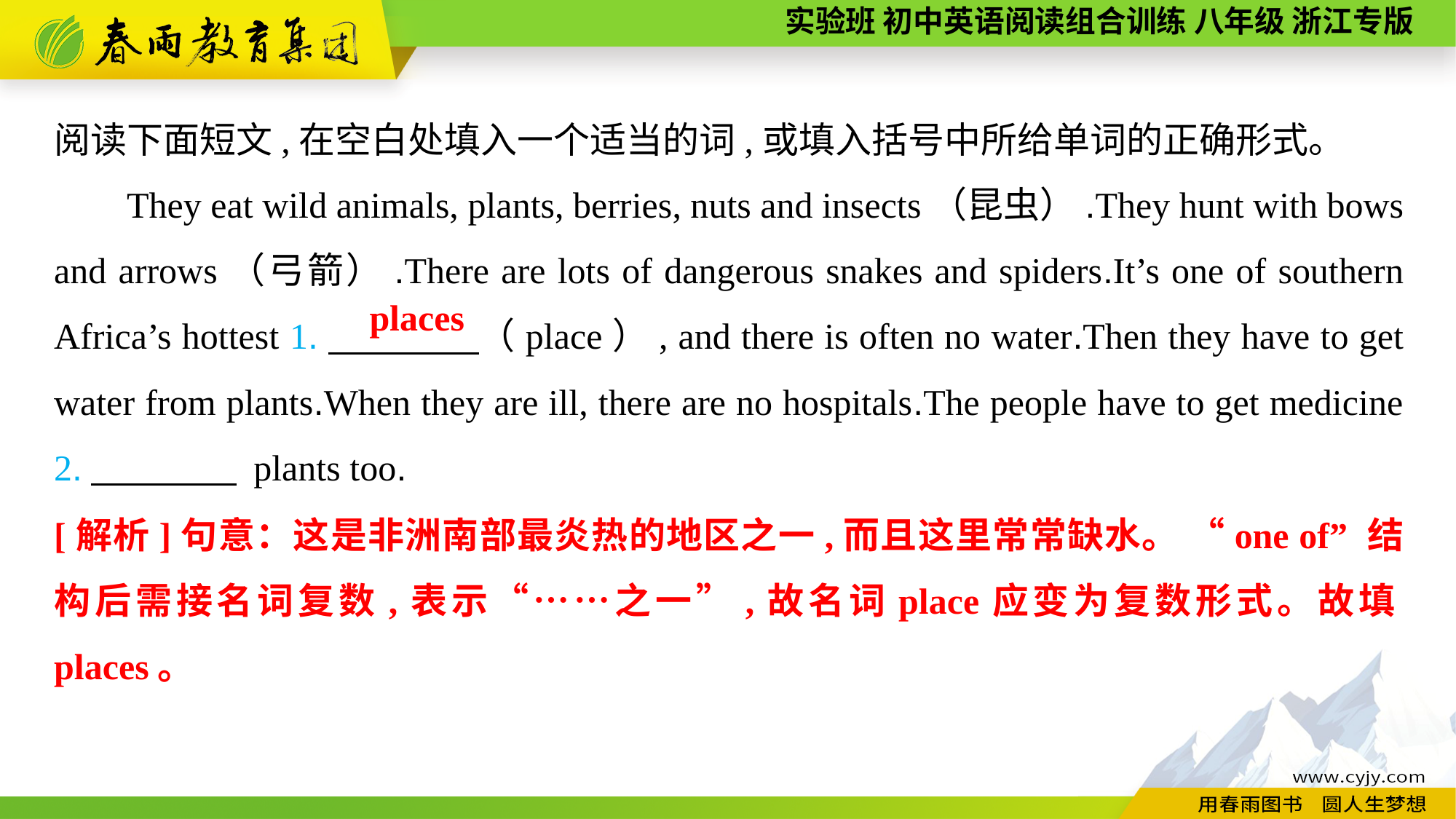

阅读下面短文,在空白处填入一个适当的词,或填入括号中所给单词的正确形式。
They eat wild animals, plants, berries, nuts and insects（昆虫）.They hunt with bows and arrows（弓箭）.There are lots of dangerous snakes and spiders.It’s one of southern Africa’s hottest 1.　　　　（place）, and there is often no water.Then they have to get water from plants.When they are ill, there are no hospitals.The people have to get medicine 2.　　　　 plants too.
places
[解析]句意：这是非洲南部最炎热的地区之一,而且这里常常缺水。 “one of” 结构后需接名词复数,表示“……之一”,故名词place应变为复数形式。故填places。